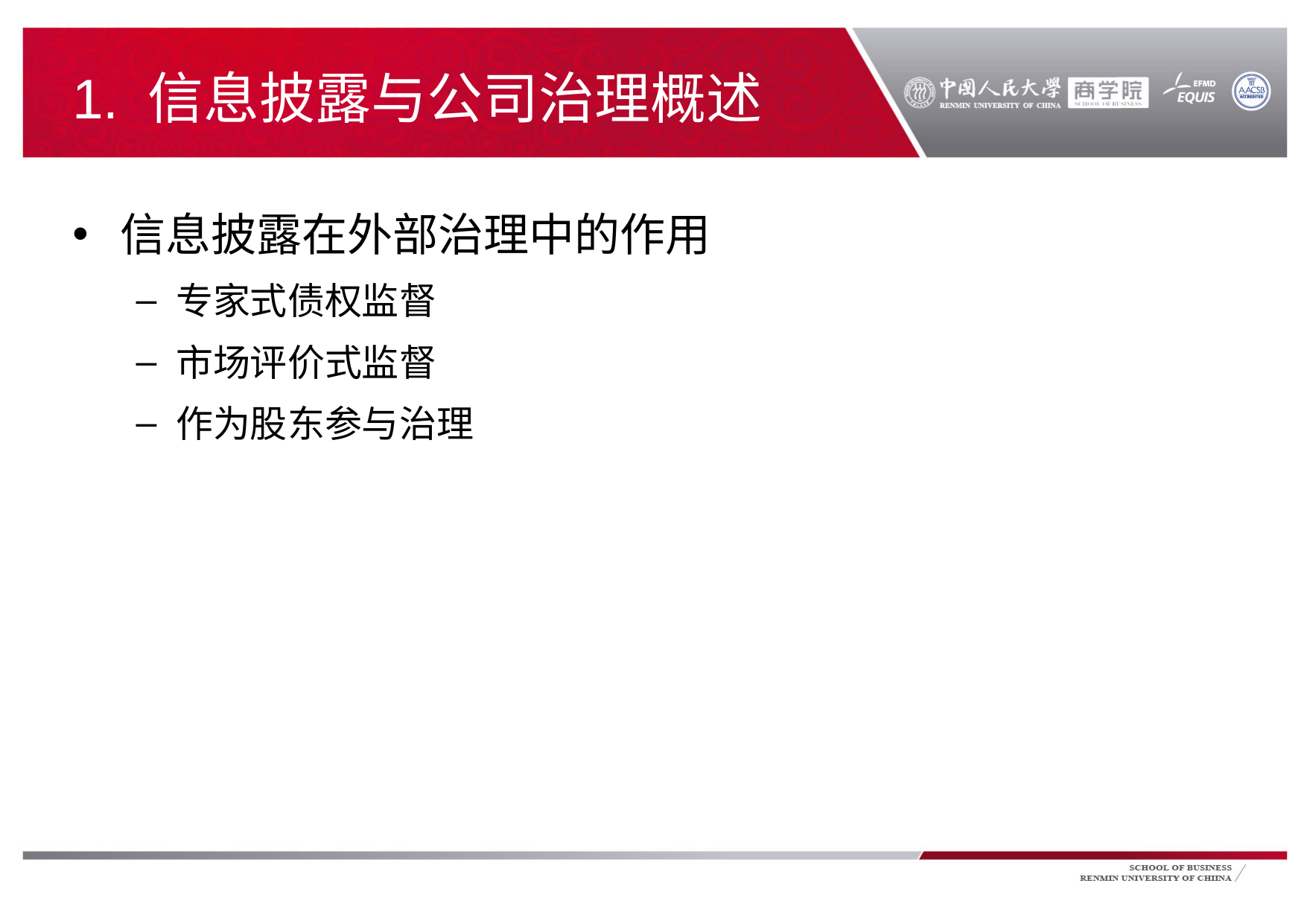

# 1. 信息披露与公司治理概述
信息披露在外部治理中的作用
专家式债权监督
市场评价式监督
作为股东参与治理